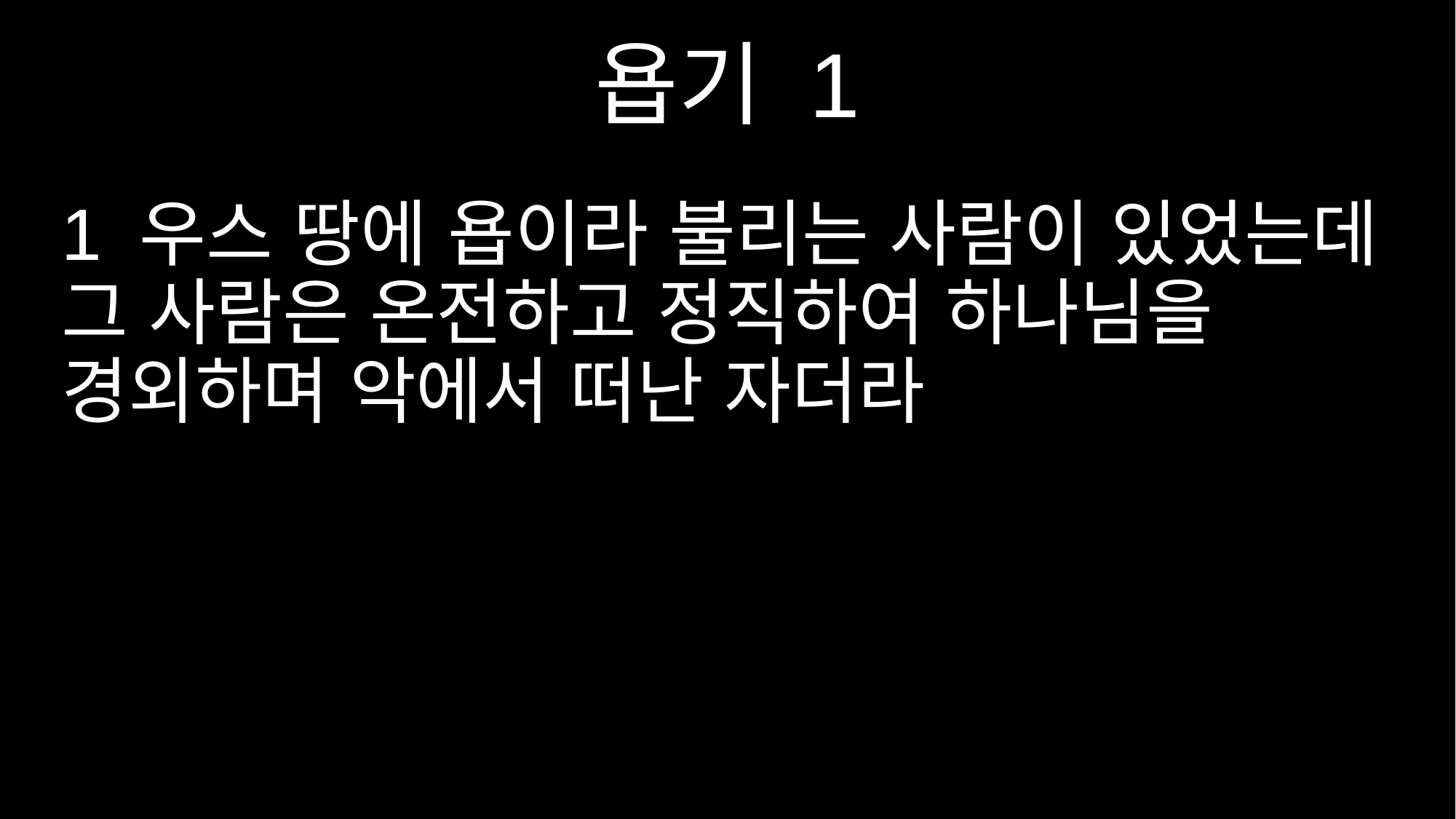

욥기 1
1 우스 땅에 욥이라 불리는 사람이 있었는데 그 사람은 온전하고 정직하여 하나님을 경외하며 악에서 떠난 자더라